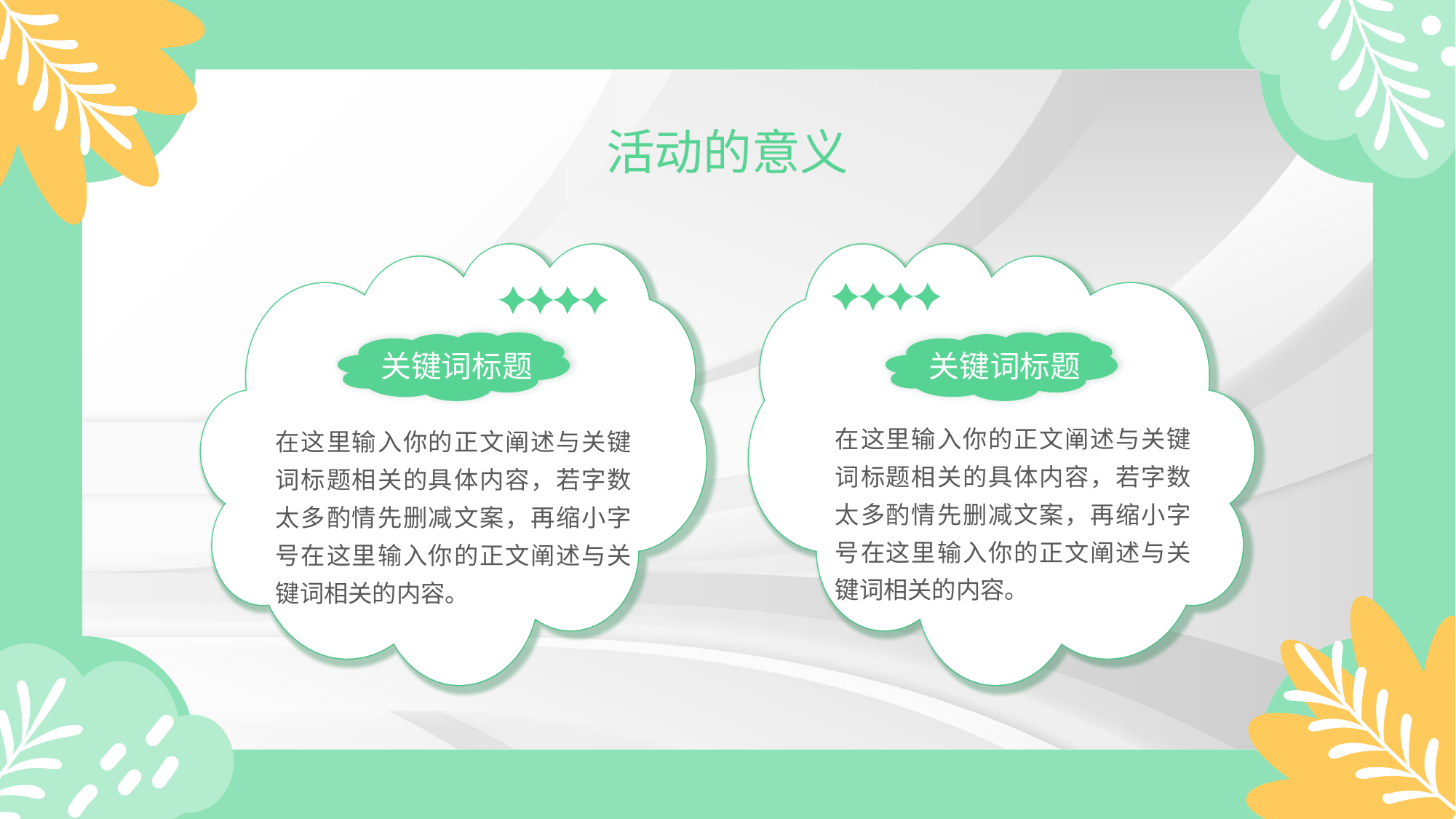

活动的意义

关键词标题
在这里输入你的正文阐述与关键词标题相关的具体内容，若字数太多酌情先删减文案，再缩小字号在这里输入你的正文阐述与关键词相关的内容。

关键词标题
在这里输入你的正文阐述与关键词标题相关的具体内容，若字数太多酌情先删减文案，再缩小字号在这里输入你的正文阐述与关键词相关的内容。